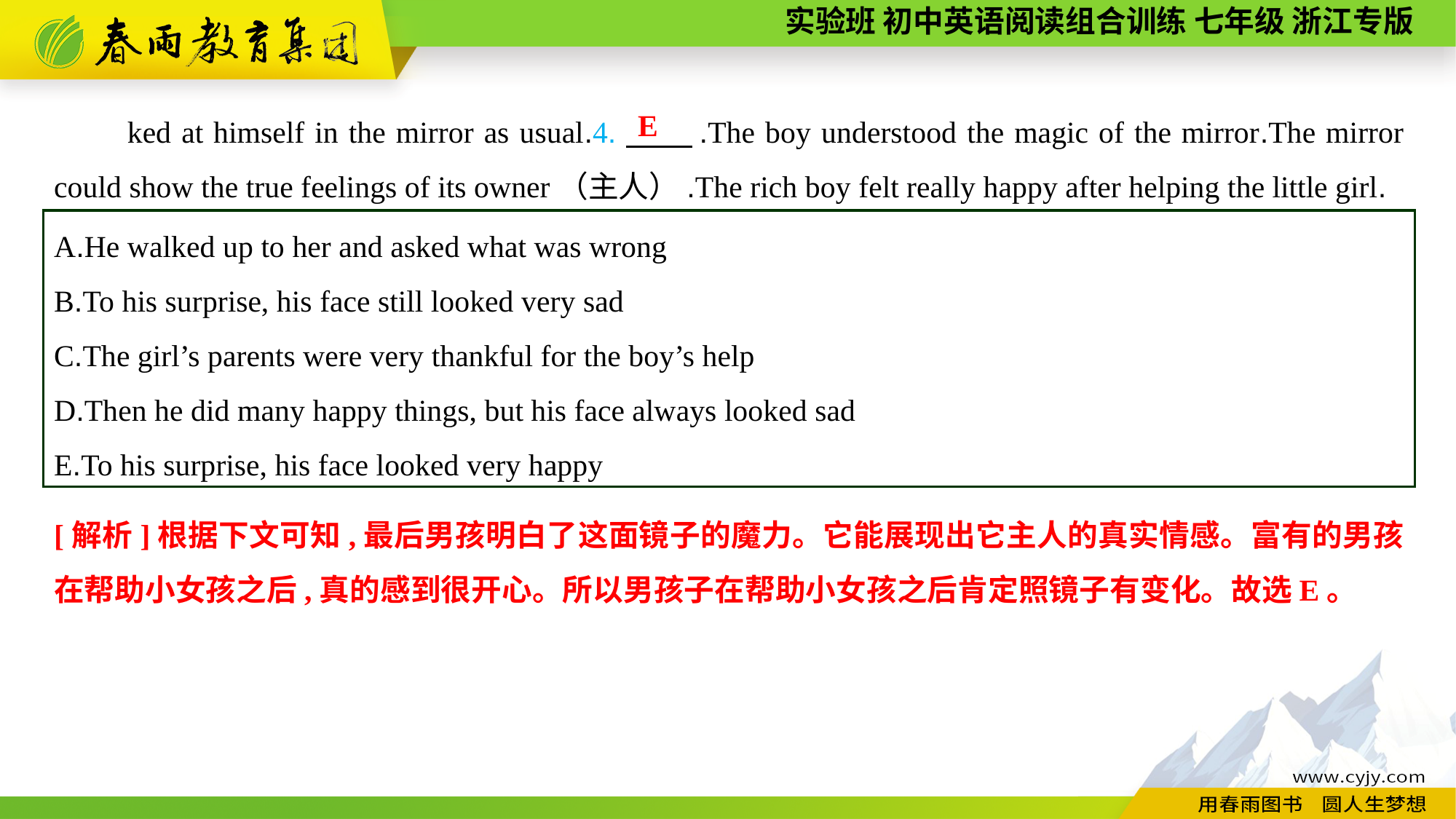

ked at himself in the mirror as usual.4.　　.The boy understood the magic of the mirror.The mirror could show the true feelings of its owner（主人）.The rich boy felt really happy after helping the little girl.
E
A.He walked up to her and asked what was wrong
B.To his surprise, his face still looked very sad
C.The girl’s parents were very thankful for the boy’s help
D.Then he did many happy things, but his face always looked sad
E.To his surprise, his face looked very happy

[解析]根据下文可知,最后男孩明白了这面镜子的魔力。它能展现出它主人的真实情感。富有的男孩在帮助小女孩之后,真的感到很开心。所以男孩子在帮助小女孩之后肯定照镜子有变化。故选E。